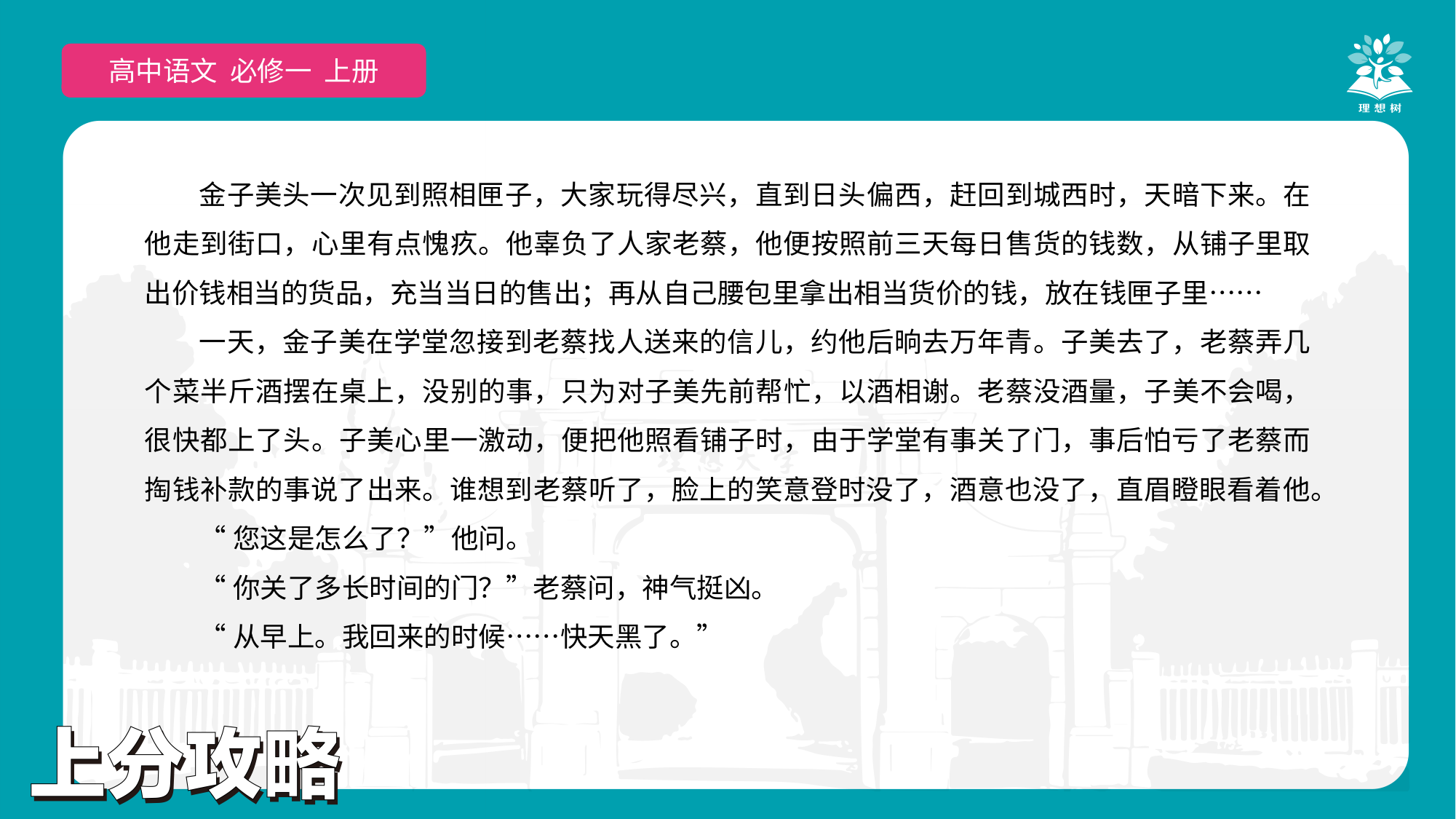

高中语文  选择性必修上
高中语文  必修一  上册
金子美头一次见到照相匣子，大家玩得尽兴，直到日头偏西，赶回到城西时，天暗下来。在他走到街口，心里有点愧疚。他辜负了人家老蔡，他便按照前三天每日售货的钱数，从铺子里取出价钱相当的货品，充当当日的售出；再从自己腰包里拿出相当货价的钱，放在钱匣子里……
一天，金子美在学堂忽接到老蔡找人送来的信儿，约他后晌去万年青。子美去了，老蔡弄几个菜半斤酒摆在桌上，没别的事，只为对子美先前帮忙，以酒相谢。老蔡没酒量，子美不会喝，很快都上了头。子美心里一激动，便把他照看铺子时，由于学堂有事关了门，事后怕亏了老蔡而掏钱补款的事说了出来。谁想到老蔡听了，脸上的笑意登时没了，酒意也没了，直眉瞪眼看着他。
“您这是怎么了？”他问。
“你关了多长时间的门？”老蔡问，神气挺凶。
“从早上。我回来的时候……快天黑了。”